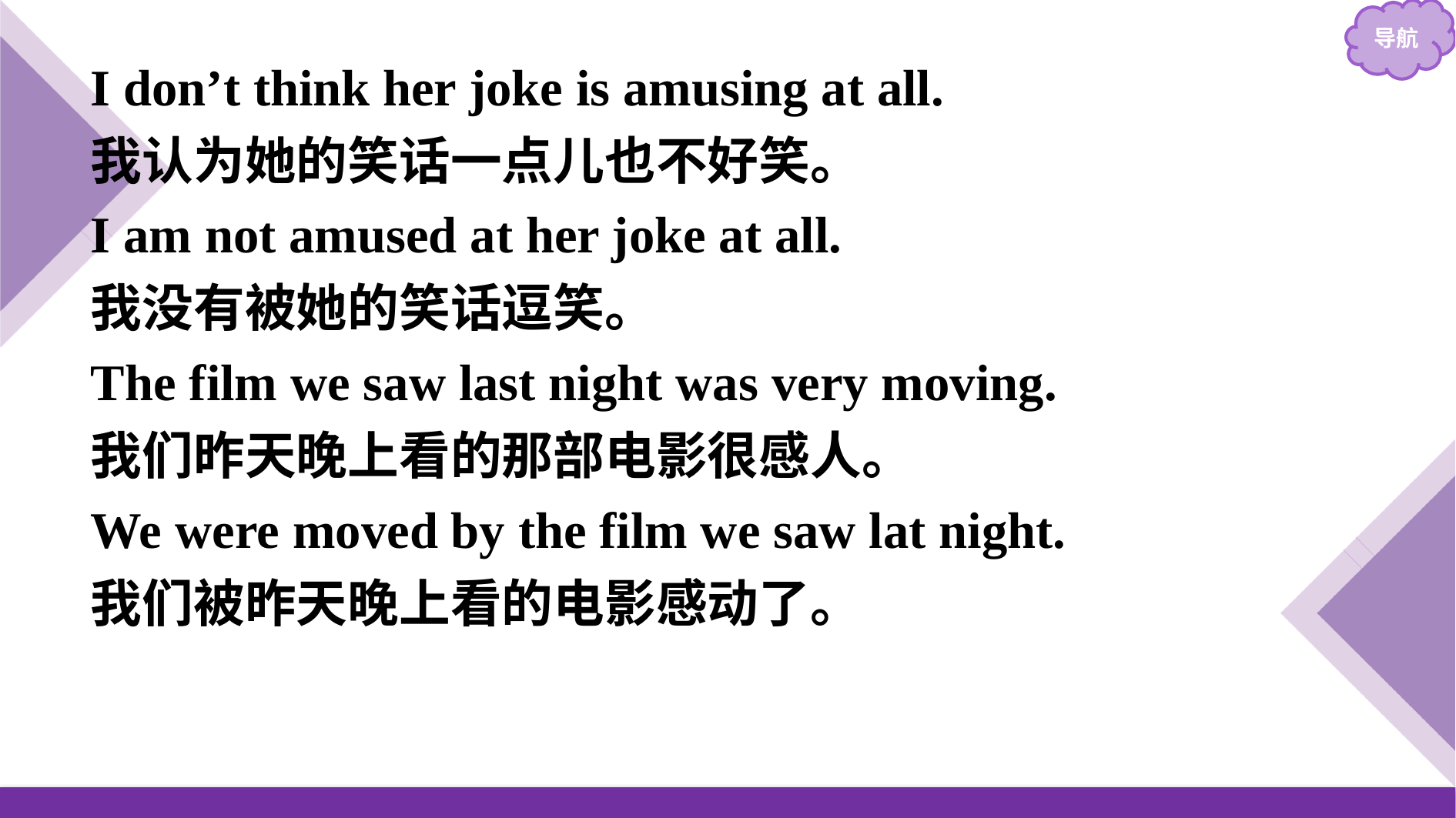

I don’t think her joke is amusing at all.
我认为她的笑话一点儿也不好笑。
I am not amused at her joke at all.
我没有被她的笑话逗笑。
The film we saw last night was very moving.
我们昨天晚上看的那部电影很感人。
We were moved by the film we saw lat night.
我们被昨天晚上看的电影感动了。